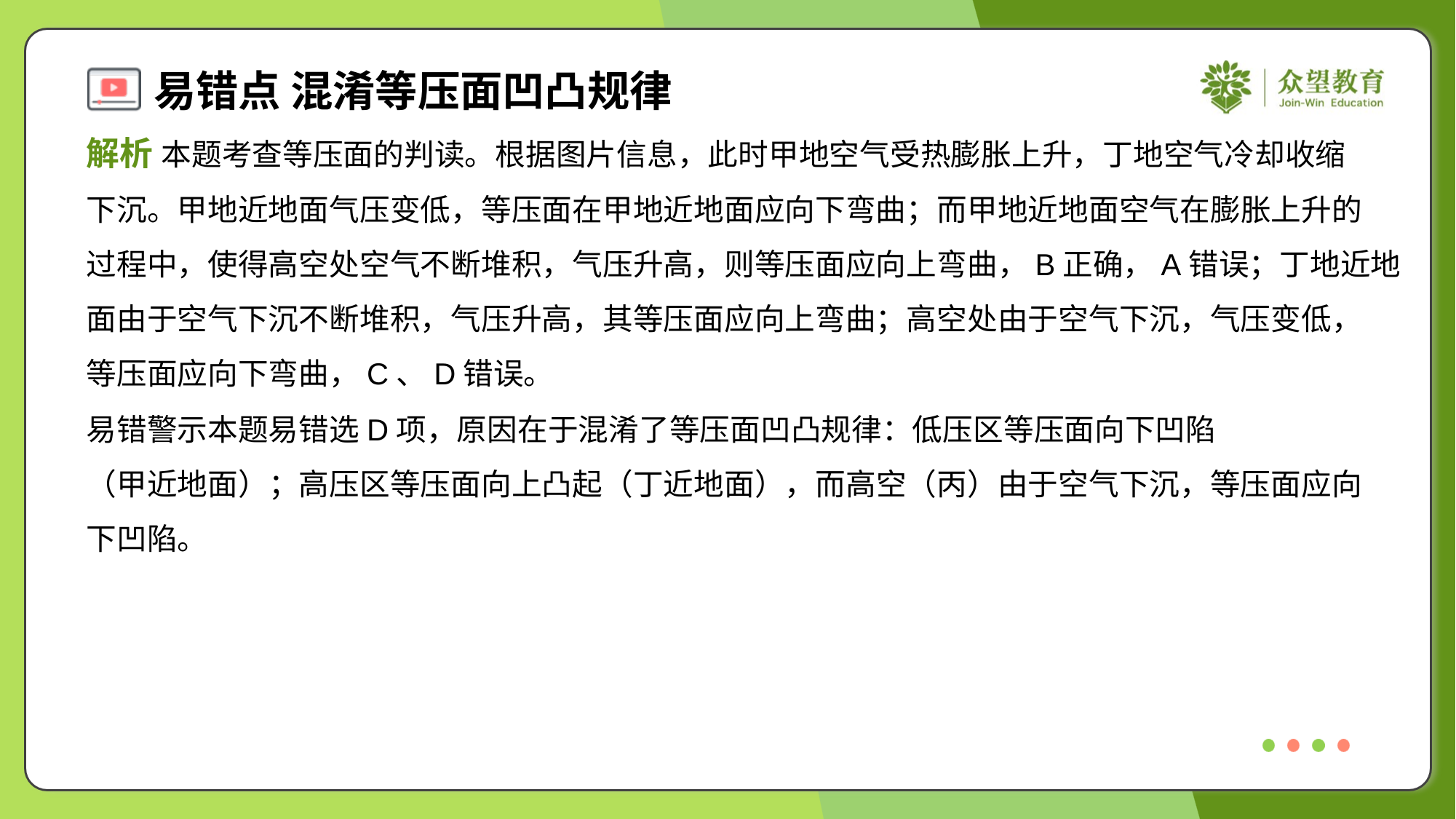

解析 本题考查等压面的判读。根据图片信息，此时甲地空气受热膨胀上升，丁地空气冷却收缩
下沉。甲地近地面气压变低，等压面在甲地近地面应向下弯曲；而甲地近地面空气在膨胀上升的
过程中，使得高空处空气不断堆积，气压升高，则等压面应向上弯曲，B正确，A错误；丁地近地
面由于空气下沉不断堆积，气压升高，其等压面应向上弯曲；高空处由于空气下沉，气压变低，
等压面应向下弯曲，C、D错误。
易错警示本题易错选D项，原因在于混淆了等压面凹凸规律：低压区等压面向下凹陷
（甲近地面）；高压区等压面向上凸起（丁近地面），而高空（丙）由于空气下沉，等压面应向
下凹陷。